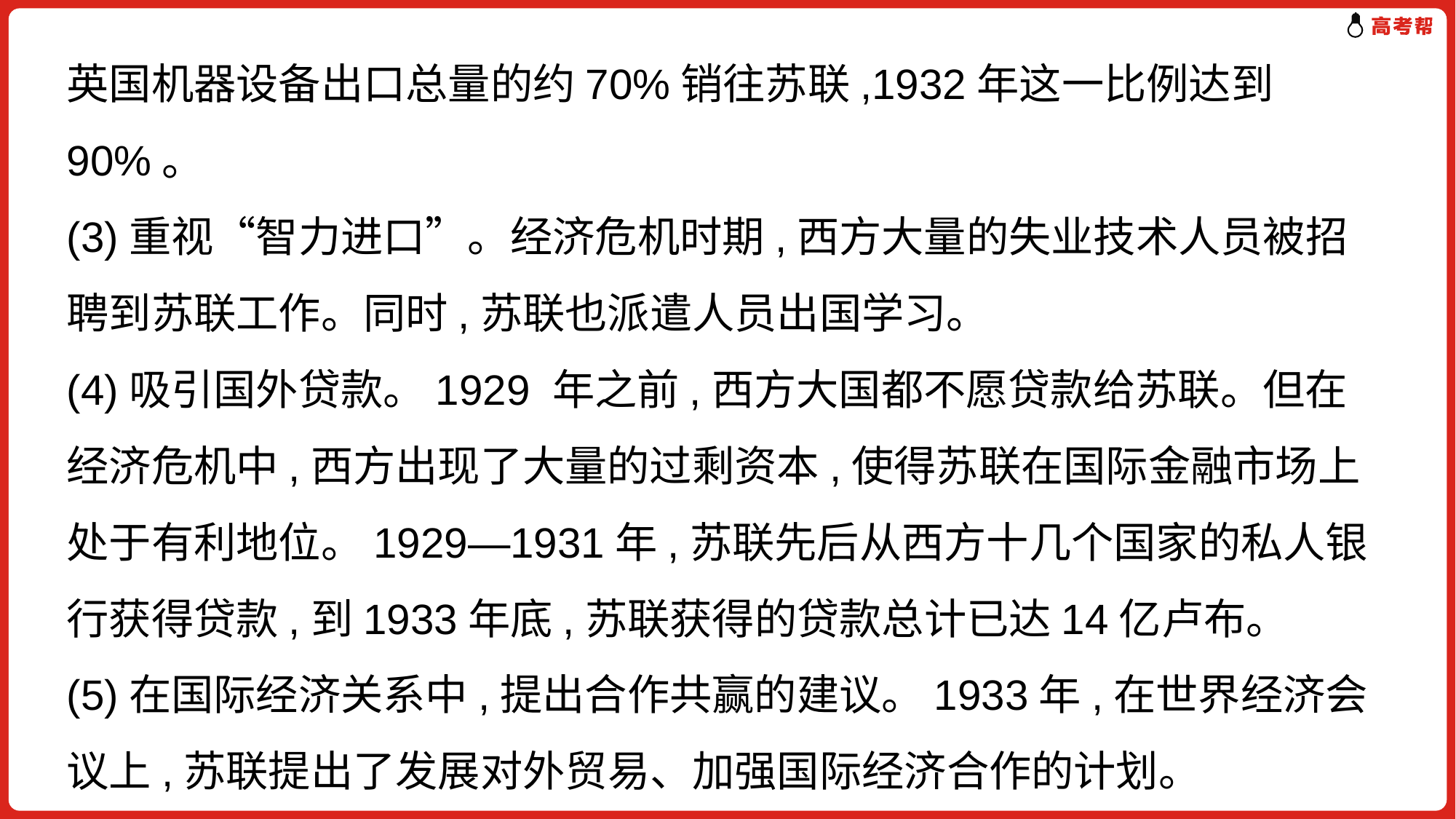

英国机器设备出口总量的约70%销往苏联,1932年这一比例达到90%。
(3)重视“智力进口”。经济危机时期,西方大量的失业技术人员被招聘到苏联工作。同时,苏联也派遣人员出国学习。
(4)吸引国外贷款。1929 年之前,西方大国都不愿贷款给苏联。但在经济危机中,西方出现了大量的过剩资本,使得苏联在国际金融市场上处于有利地位。1929—1931年,苏联先后从西方十几个国家的私人银行获得贷款,到1933年底,苏联获得的贷款总计已达14亿卢布。
(5)在国际经济关系中,提出合作共赢的建议。1933年,在世界经济会议上,苏联提出了发展对外贸易、加强国际经济合作的计划。